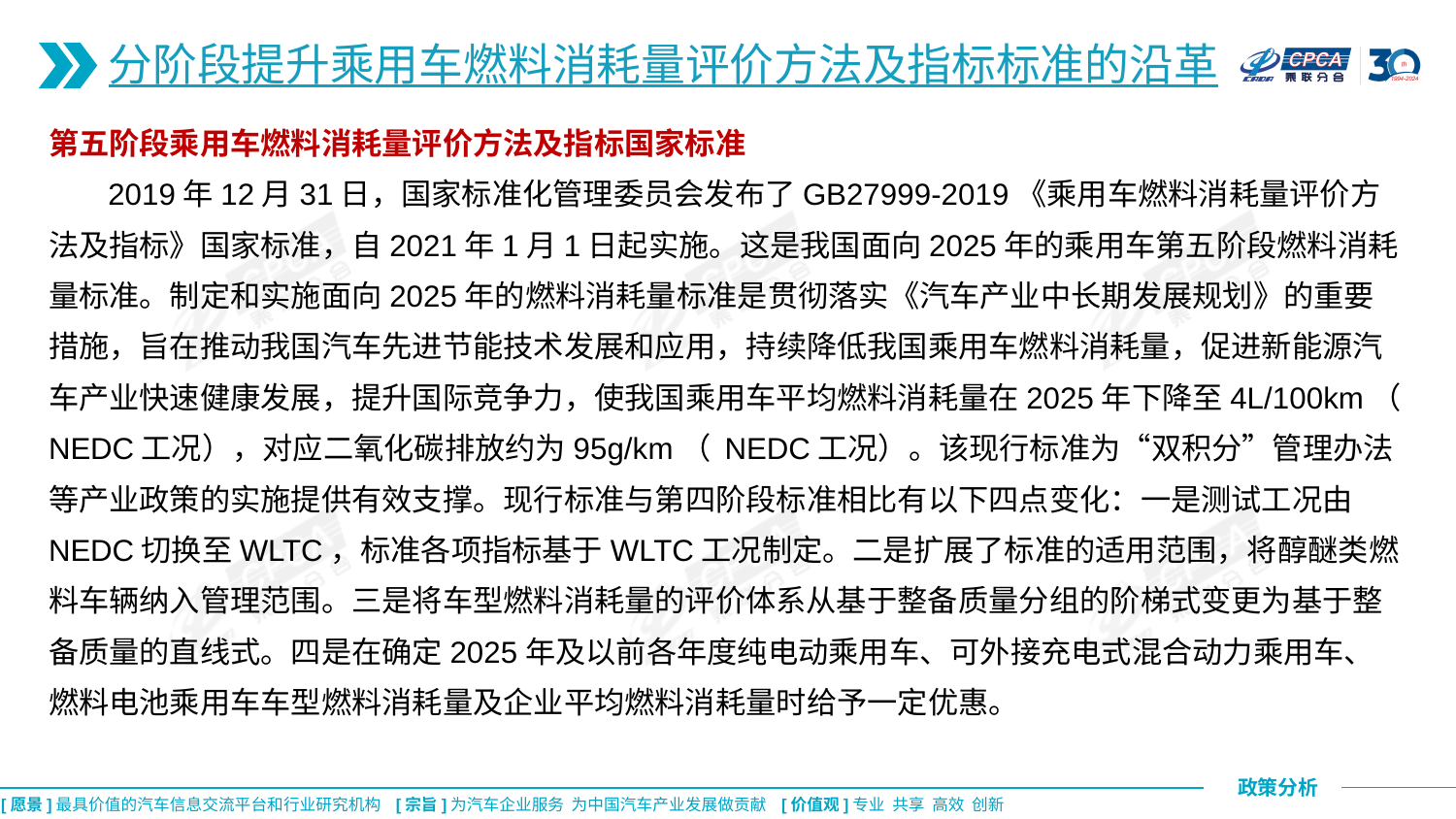

分阶段提升乘用车燃料消耗量评价方法及指标标准的沿革
第五阶段乘用车燃料消耗量评价方法及指标国家标准
       2019年12月31日，国家标准化管理委员会发布了GB27999-2019《乘用车燃料消耗量评价方法及指标》国家标准，自2021年1月1日起实施。这是我国面向2025年的乘用车第五阶段燃料消耗量标准。制定和实施面向2025年的燃料消耗量标准是贯彻落实《汽车产业中长期发展规划》的重要措施，旨在推动我国汽车先进节能技术发展和应用，持续降低我国乘用车燃料消耗量，促进新能源汽车产业快速健康发展，提升国际竞争力，使我国乘用车平均燃料消耗量在2025年下降至4L/100km（ NEDC工况），对应二氧化碳排放约为95g/km（ NEDC工况）。该现行标准为“双积分”管理办法等产业政策的实施提供有效支撑。现行标准与第四阶段标准相比有以下四点变化：一是测试工况由NEDC切换至WLTC，标准各项指标基于WLTC工况制定。二是扩展了标准的适用范围，将醇醚类燃料车辆纳入管理范围。三是将车型燃料消耗量的评价体系从基于整备质量分组的阶梯式变更为基于整备质量的直线式。四是在确定2025年及以前各年度纯电动乘用车、可外接充电式混合动力乘用车、燃料电池乘用车车型燃料消耗量及企业平均燃料消耗量时给予一定优惠。